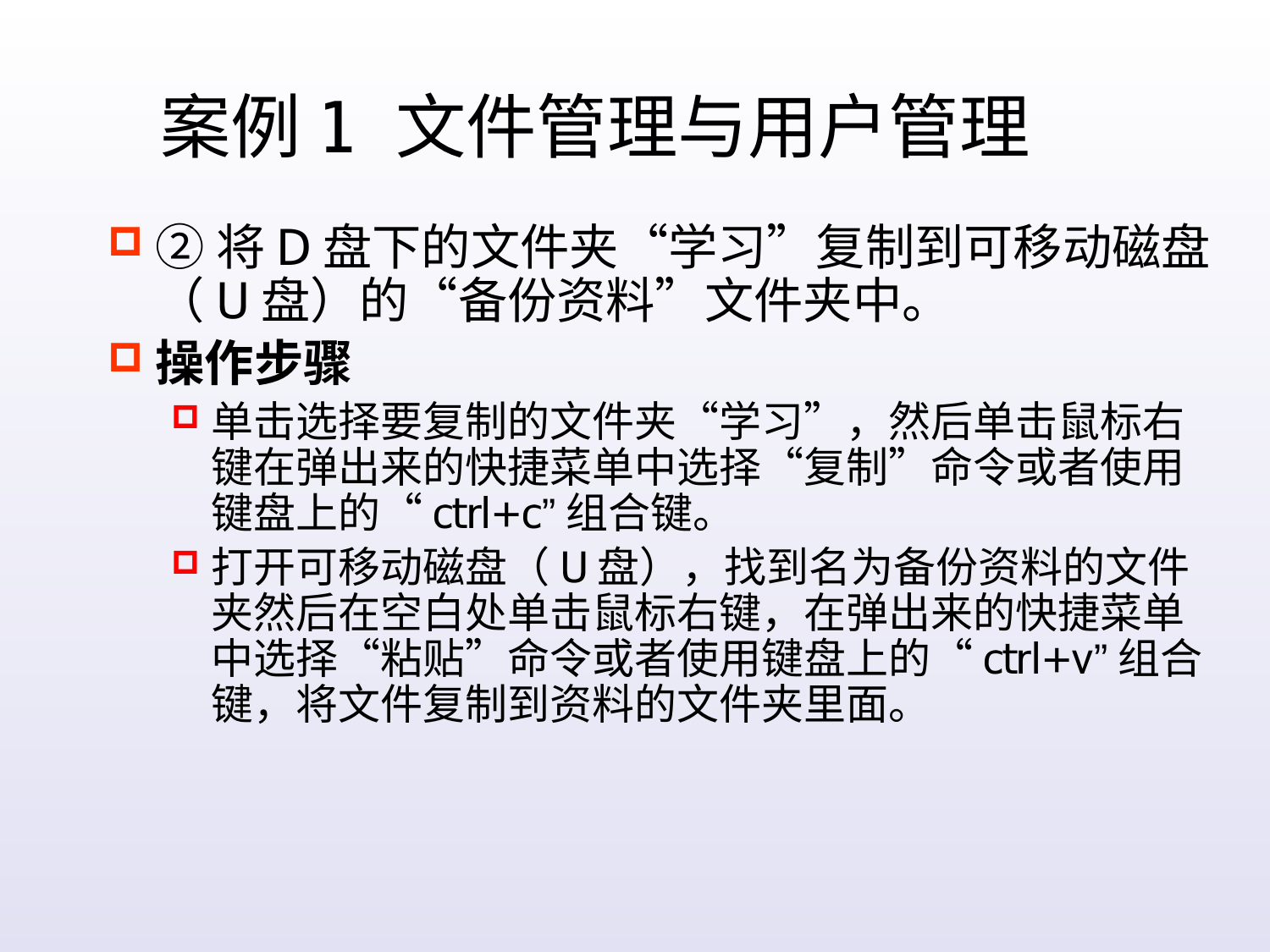

案例1 文件管理与用户管理
②将D盘下的文件夹“学习”复制到可移动磁盘（U盘）的“备份资料”文件夹中。
操作步骤
单击选择要复制的文件夹“学习”，然后单击鼠标右键在弹出来的快捷菜单中选择“复制”命令或者使用键盘上的“ctrl+c”组合键。
打开可移动磁盘（U盘），找到名为备份资料的文件夹然后在空白处单击鼠标右键，在弹出来的快捷菜单中选择“粘贴”命令或者使用键盘上的“ctrl+v”组合键，将文件复制到资料的文件夹里面。